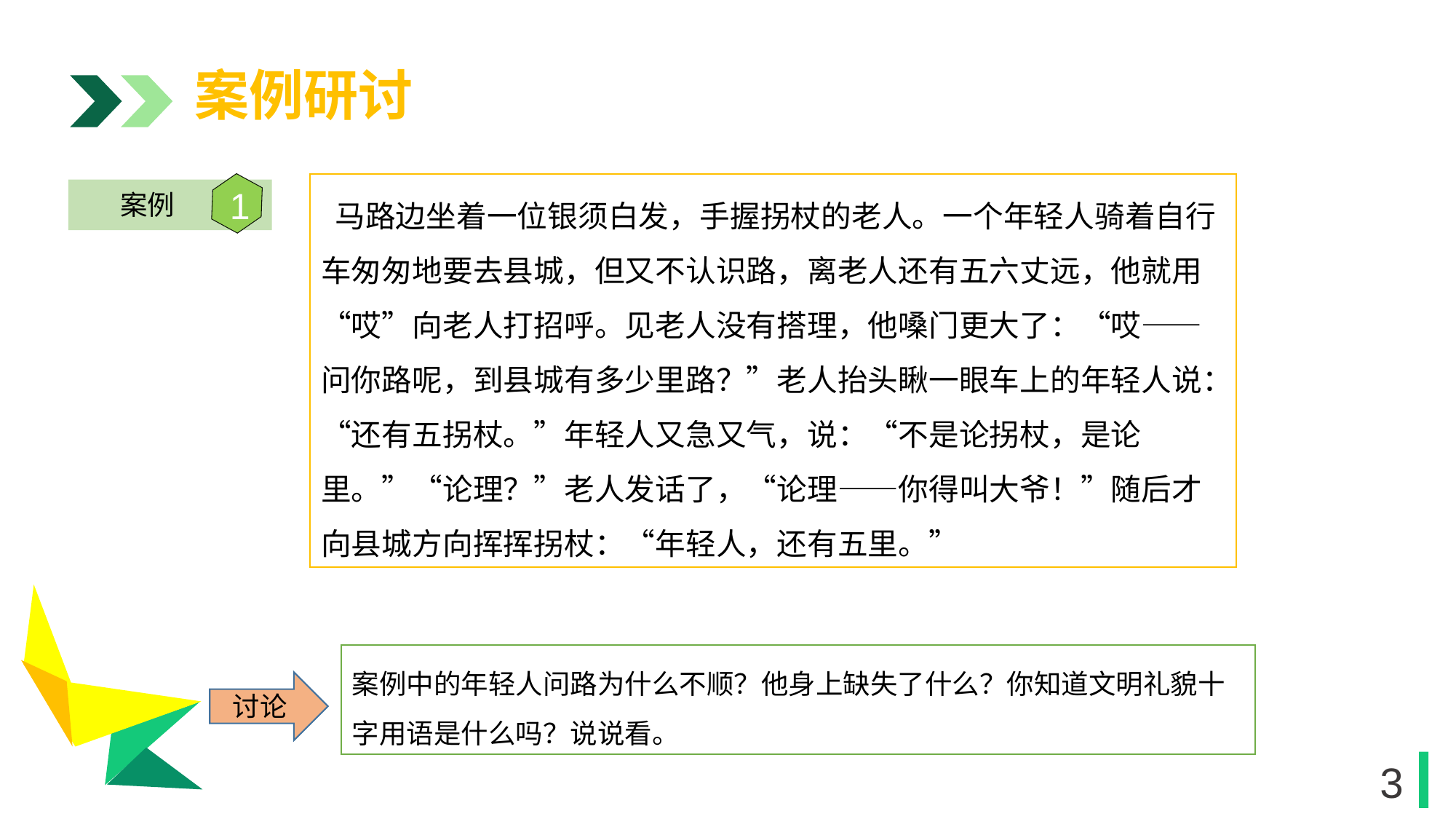

案例研讨

 马路边坐着一位银须白发，手握拐杖的老人。一个年轻人骑着自行车匆匆地要去县城，但又不认识路，离老人还有五六丈远，他就用“哎”向老人打招呼。见老人没有搭理，他嗓门更大了：“哎——问你路呢，到县城有多少里路？”老人抬头瞅一眼车上的年轻人说：“还有五拐杖。”年轻人又急又气，说：“不是论拐杖，是论里。”“论理？”老人发话了，“论理——你得叫大爷！”随后才向县城方向挥挥拐杖：“年轻人，还有五里。”
1

案例
1

案例中的年轻人问路为什么不顺？他身上缺失了什么？你知道文明礼貌十字用语是什么吗？说说看。

讨论
1
3